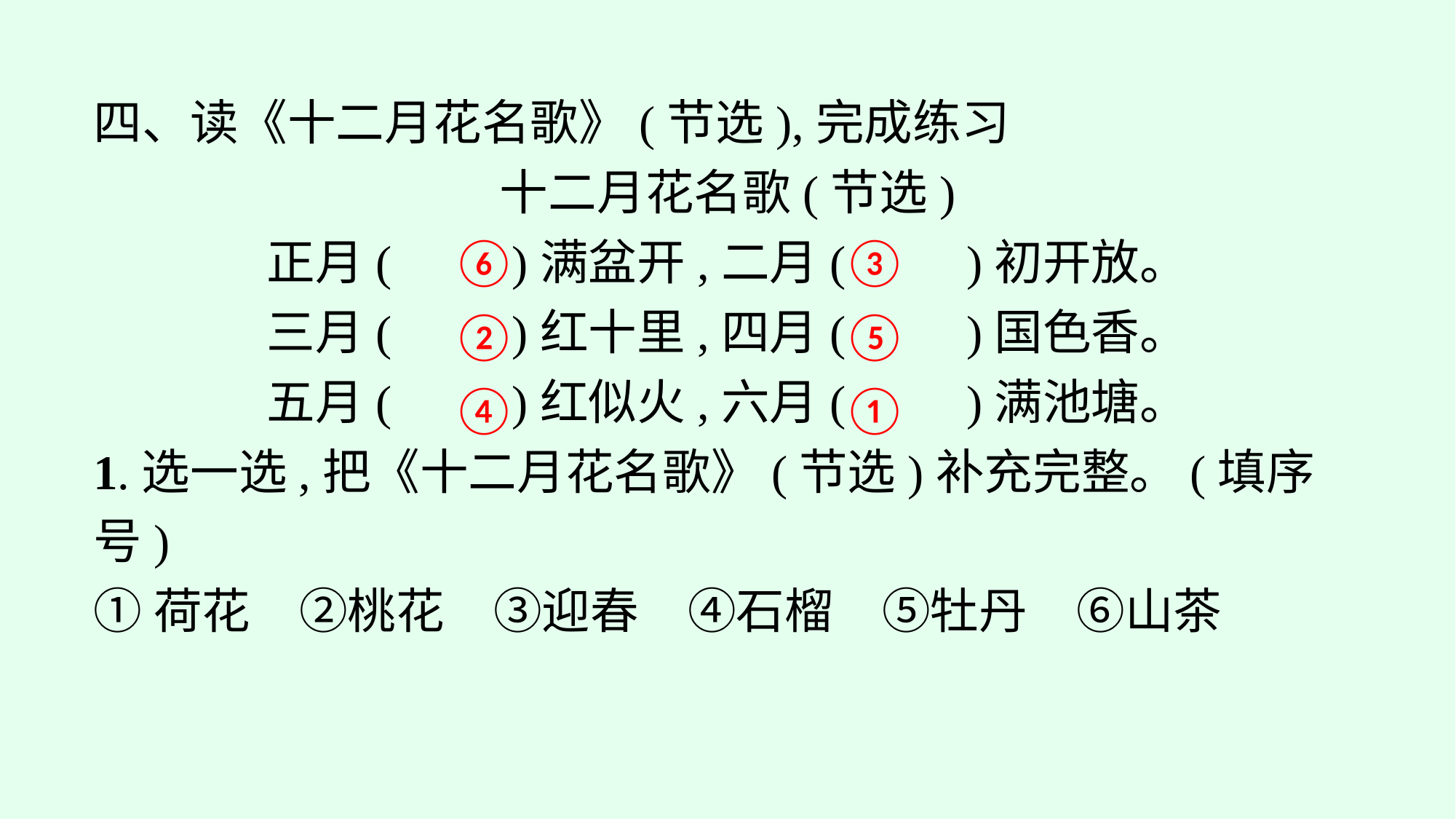

四、读《十二月花名歌》(节选),完成练习
十二月花名歌(节选)
正月(　　)满盆开,二月(　　)初开放。
三月(　　)红十里,四月(　　)国色香。
五月(　　)红似火,六月(　　)满池塘。
1.选一选,把《十二月花名歌》(节选)补充完整。(填序号)
①荷花　②桃花　③迎春　④石榴　⑤牡丹　⑥山茶
⑥
③
②
⑤
④
①